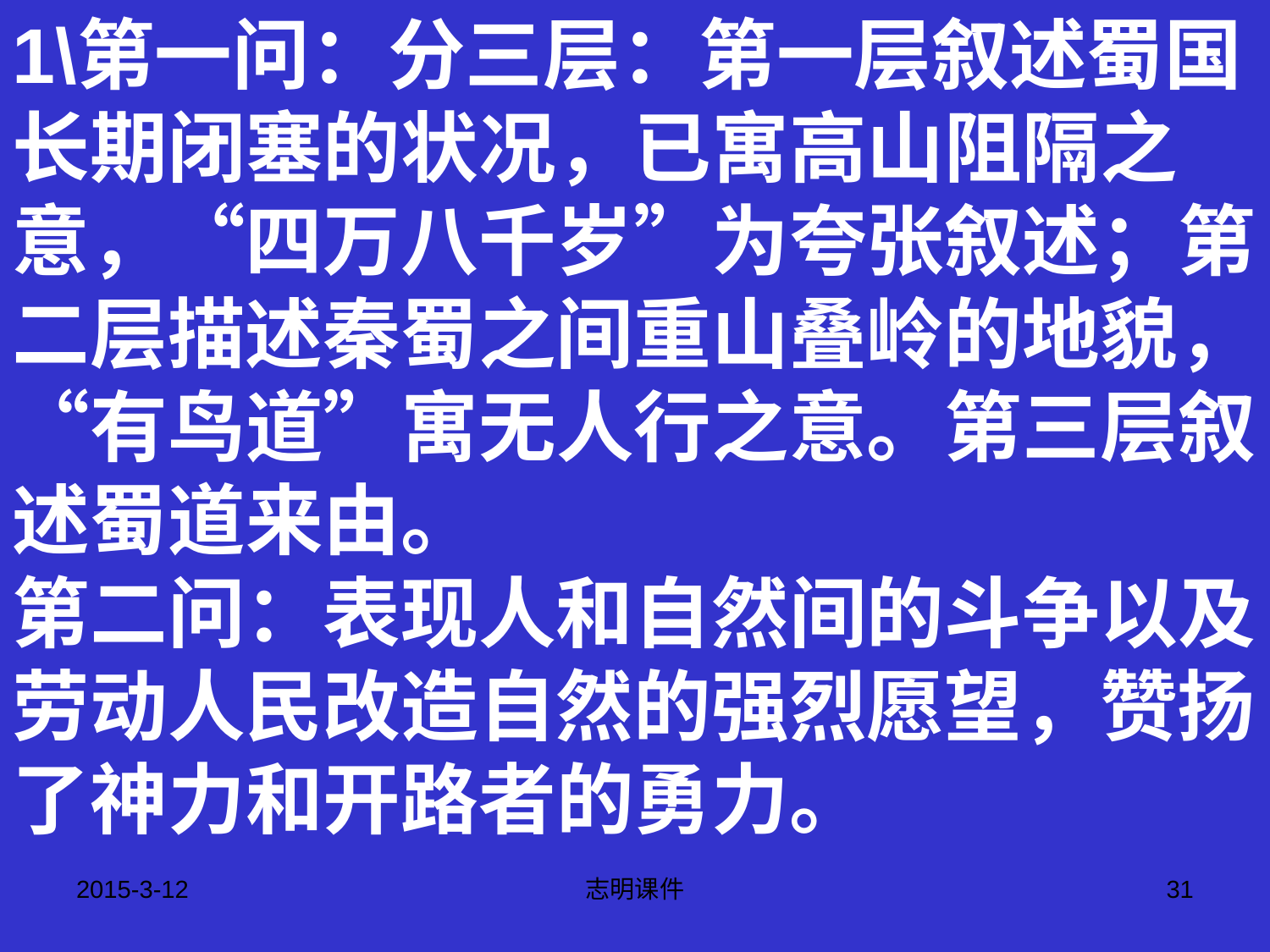

1\第一问：分三层：第一层叙述蜀国长期闭塞的状况，已寓高山阻隔之意，“四万八千岁”为夸张叙述；第二层描述秦蜀之间重山叠岭的地貌，“有鸟道”寓无人行之意。第三层叙述蜀道来由。
第二问：表现人和自然间的斗争以及劳动人民改造自然的强烈愿望，赞扬了神力和开路者的勇力。
2015-3-12
志明课件
31